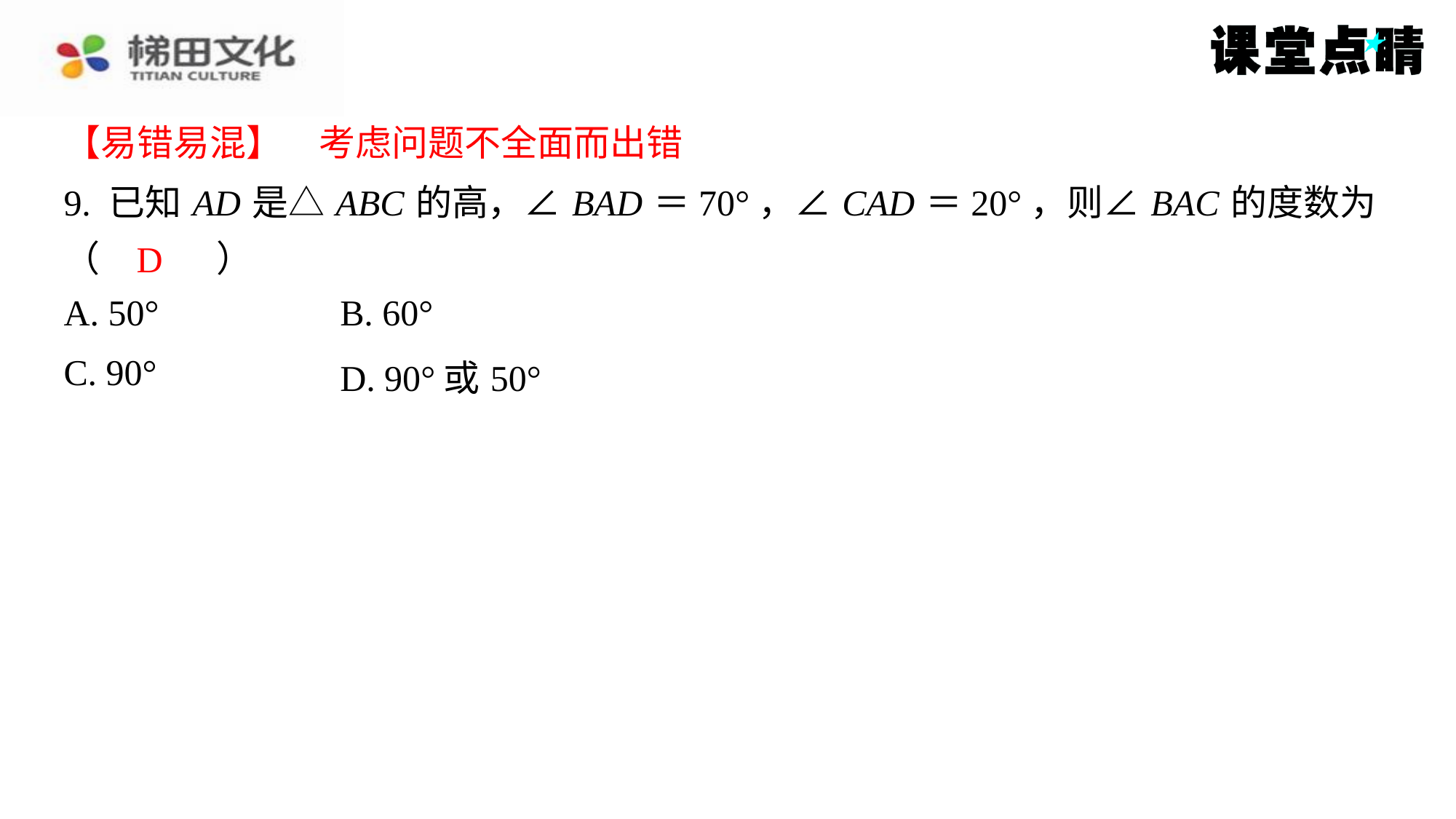

【易错易混】　考虑问题不全面而出错
【易错易混】　考虑问题不全面而出错
9. 已知 AD 是△ ABC 的高，∠ BAD ＝70°，∠ CAD ＝20°，则∠ BAC 的度数为
（　D　）
D
| A. 50° | B. 60° |
| --- | --- |
| C. 90° | D. 90°或50° |